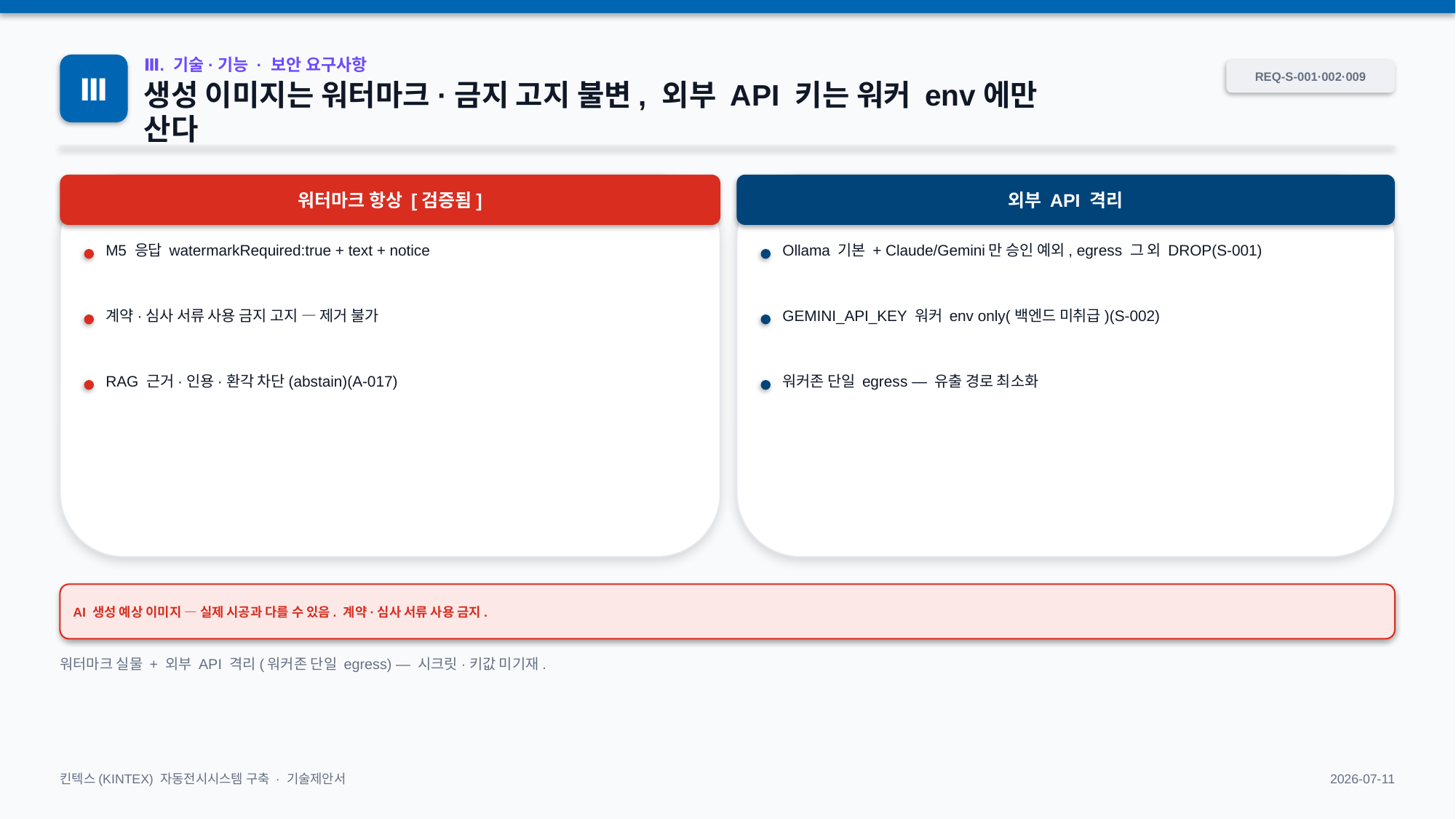

Ⅲ
Ⅲ. 기술·기능 · 보안 요구사항

REQ-S-001·002·009
생성 이미지는 워터마크·금지 고지 불변, 외부 API 키는 워커 env에만 산다

워터마크 항상 [검증됨]

외부 API 격리
M5 응답 watermarkRequired:true + text + notice
Ollama 기본 + Claude/Gemini만 승인 예외, egress 그 외 DROP(S-001)

계약·심사 서류 사용 금지 고지 — 제거 불가
GEMINI_API_KEY 워커 env only(백엔드 미취급)(S-002)

RAG 근거·인용·환각 차단(abstain)(A-017)
워커존 단일 egress — 유출 경로 최소화

AI 생성 예상 이미지 — 실제 시공과 다를 수 있음. 계약·심사 서류 사용 금지.
워터마크 실물 + 외부 API 격리(워커존 단일 egress) — 시크릿·키값 미기재.
킨텍스(KINTEX) 자동전시시스템 구축 · 기술제안서
2026-07-11